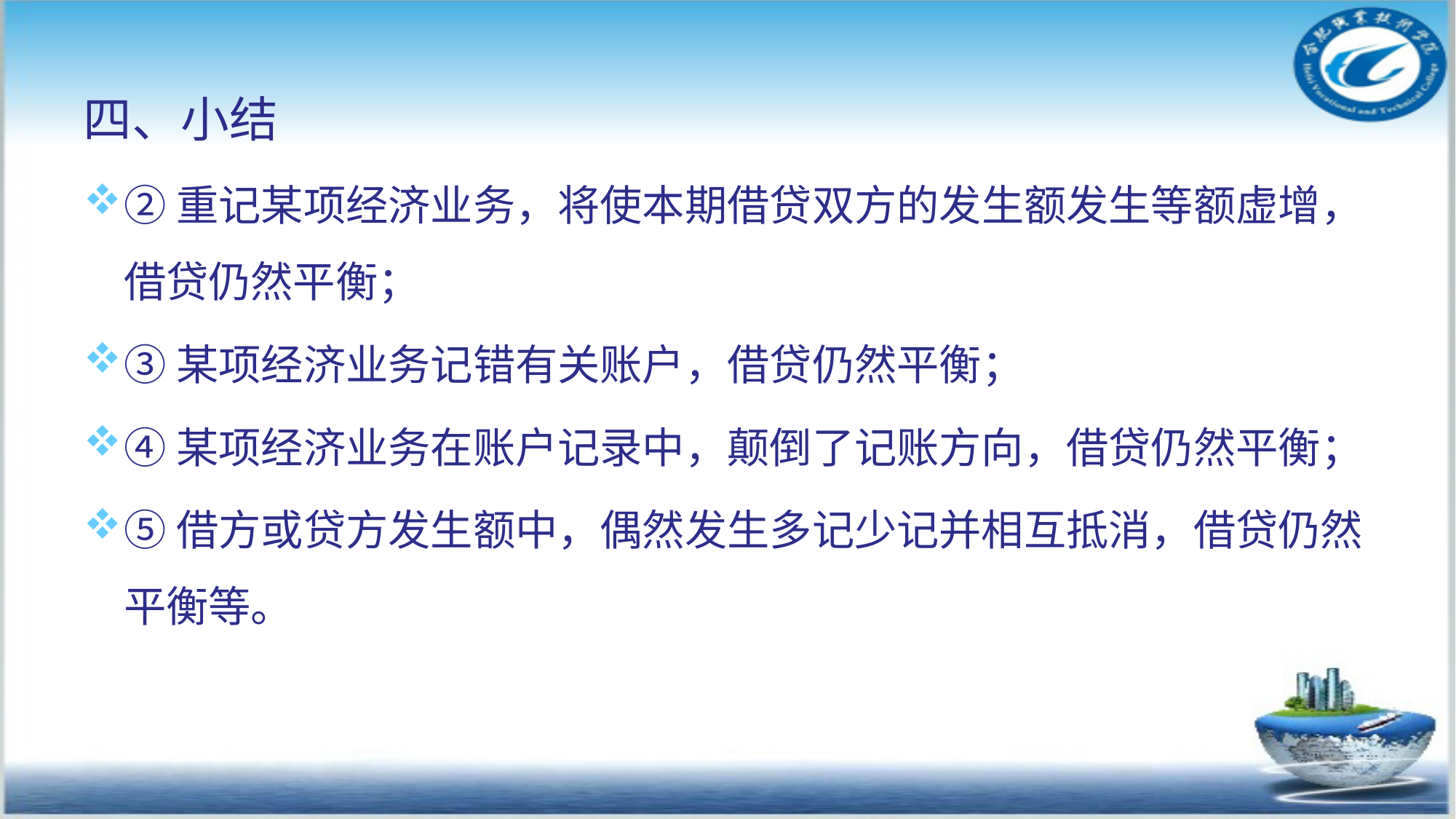

四、小结
②重记某项经济业务，将使本期借贷双方的发生额发生等额虚增，借贷仍然平衡；
③某项经济业务记错有关账户，借贷仍然平衡；
④某项经济业务在账户记录中，颠倒了记账方向，借贷仍然平衡；
⑤借方或贷方发生额中，偶然发生多记少记并相互抵消，借贷仍然平衡等。
26